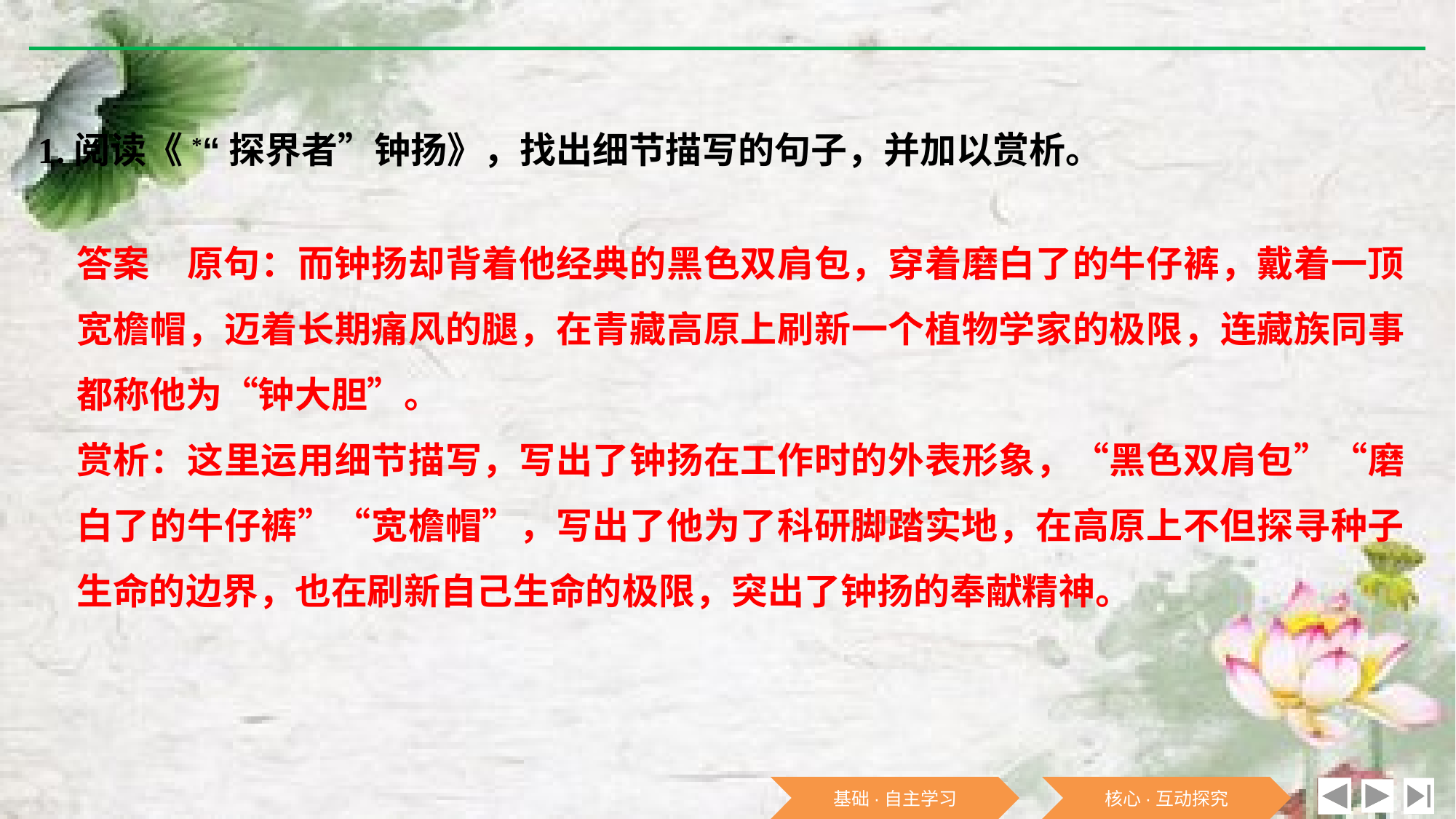

1.阅读《*“探界者”钟扬》，找出细节描写的句子，并加以赏析。
答案　原句：而钟扬却背着他经典的黑色双肩包，穿着磨白了的牛仔裤，戴着一顶宽檐帽，迈着长期痛风的腿，在青藏高原上刷新一个植物学家的极限，连藏族同事都称他为“钟大胆”。
赏析：这里运用细节描写，写出了钟扬在工作时的外表形象，“黑色双肩包”“磨白了的牛仔裤”“宽檐帽”，写出了他为了科研脚踏实地，在高原上不但探寻种子生命的边界，也在刷新自己生命的极限，突出了钟扬的奉献精神。